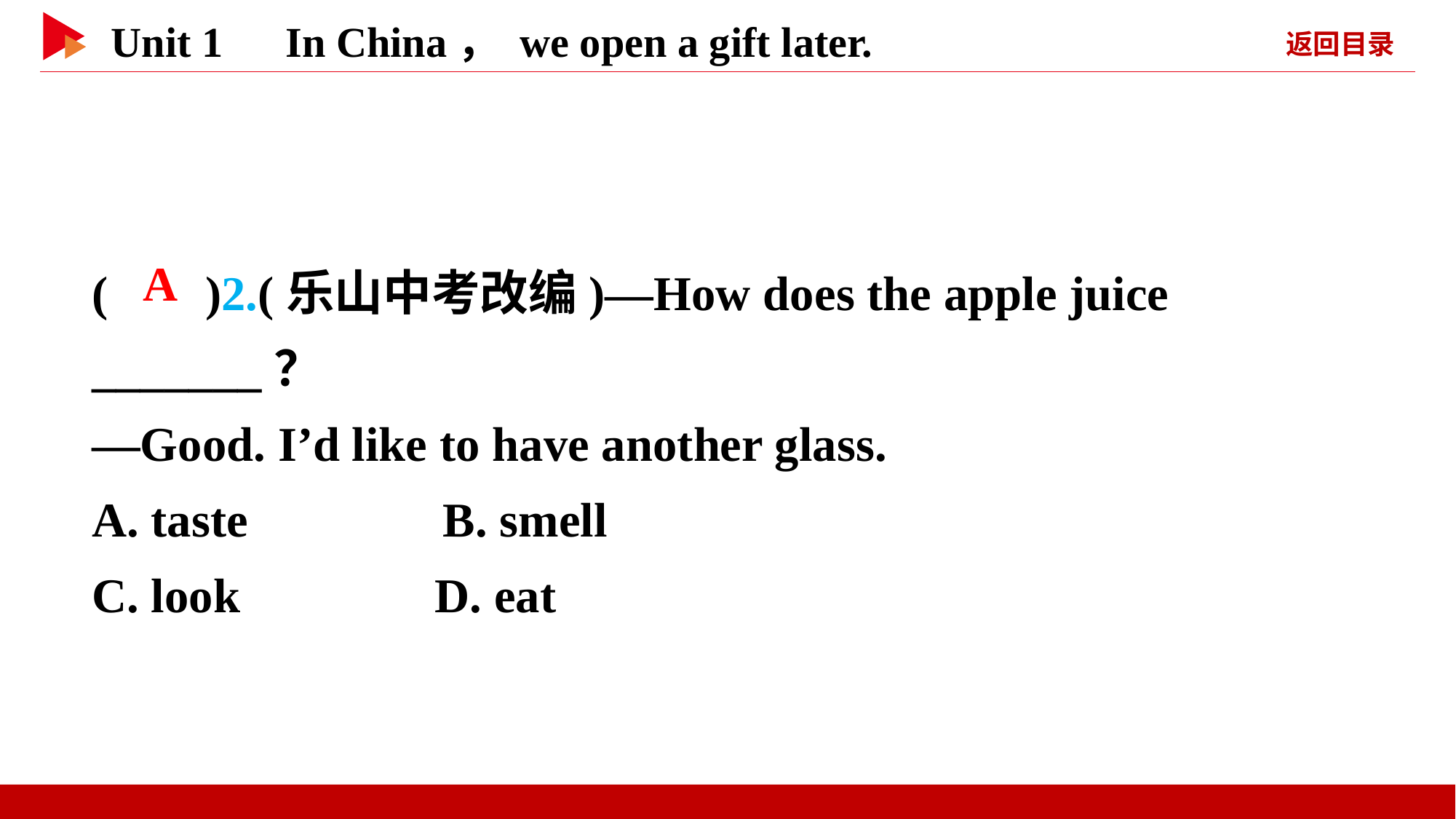

(        )2.(乐山中考改编)—How does the apple juice _______？
—Good. I’d like to have another glass.
A. taste                B. smell
C. look                D. eat
   A